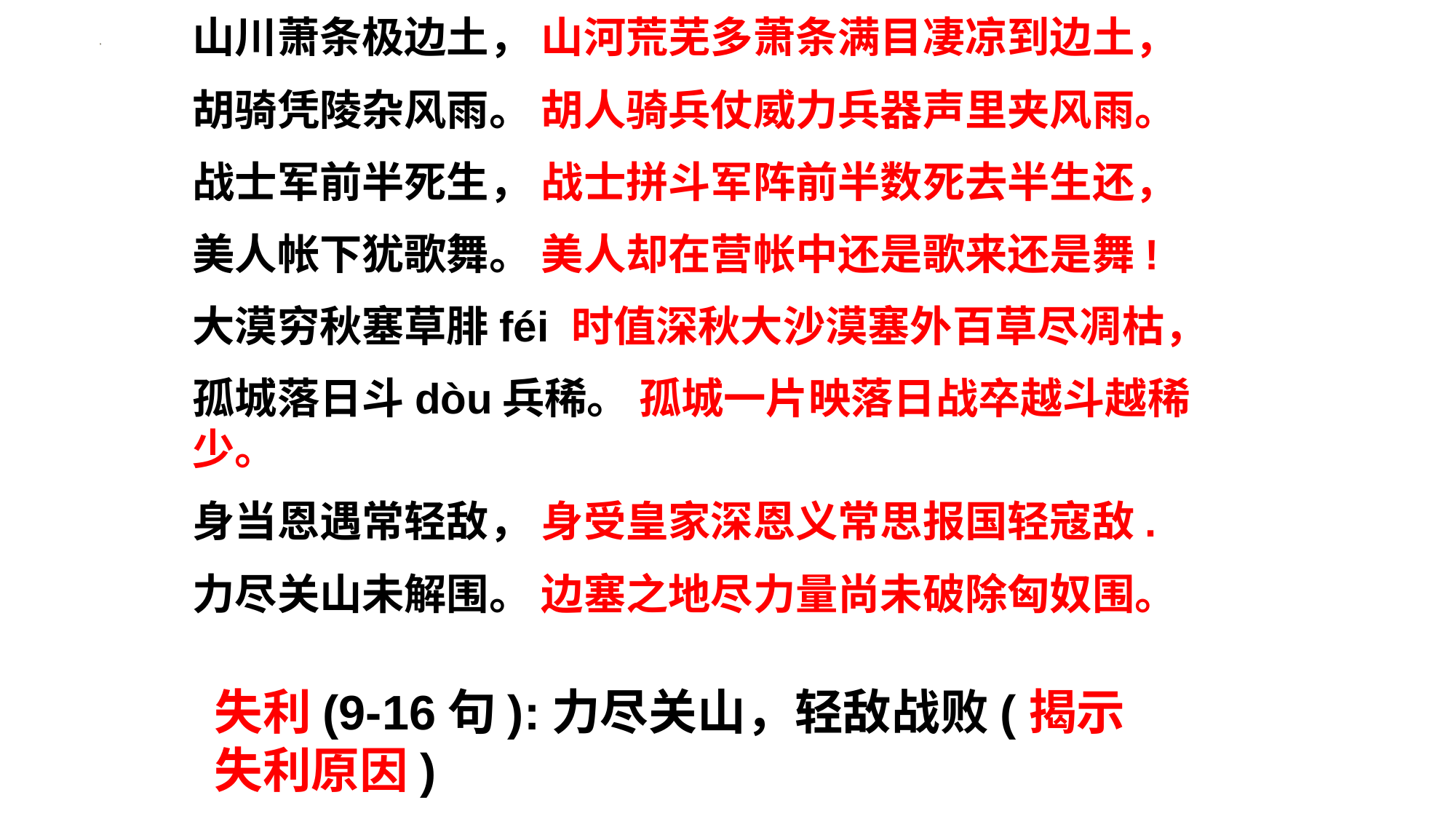

山川萧条极边土， 山河荒芜多萧条满目凄凉到边土，
胡骑凭陵杂风雨。 胡人骑兵仗威力兵器声里夹风雨。
战士军前半死生， 战士拼斗军阵前半数死去半生还，
美人帐下犹歌舞。 美人却在营帐中还是歌来还是舞!
大漠穷秋塞草腓féi 时值深秋大沙漠塞外百草尽凋枯，
孤城落日斗dòu兵稀。 孤城一片映落日战卒越斗越稀少。
身当恩遇常轻敌， 身受皇家深恩义常思报国轻寇敌.
力尽关山未解围。 边塞之地尽力量尚未破除匈奴围。

失利(9-16句):力尽关山，轻敌战败(揭示失利原因)